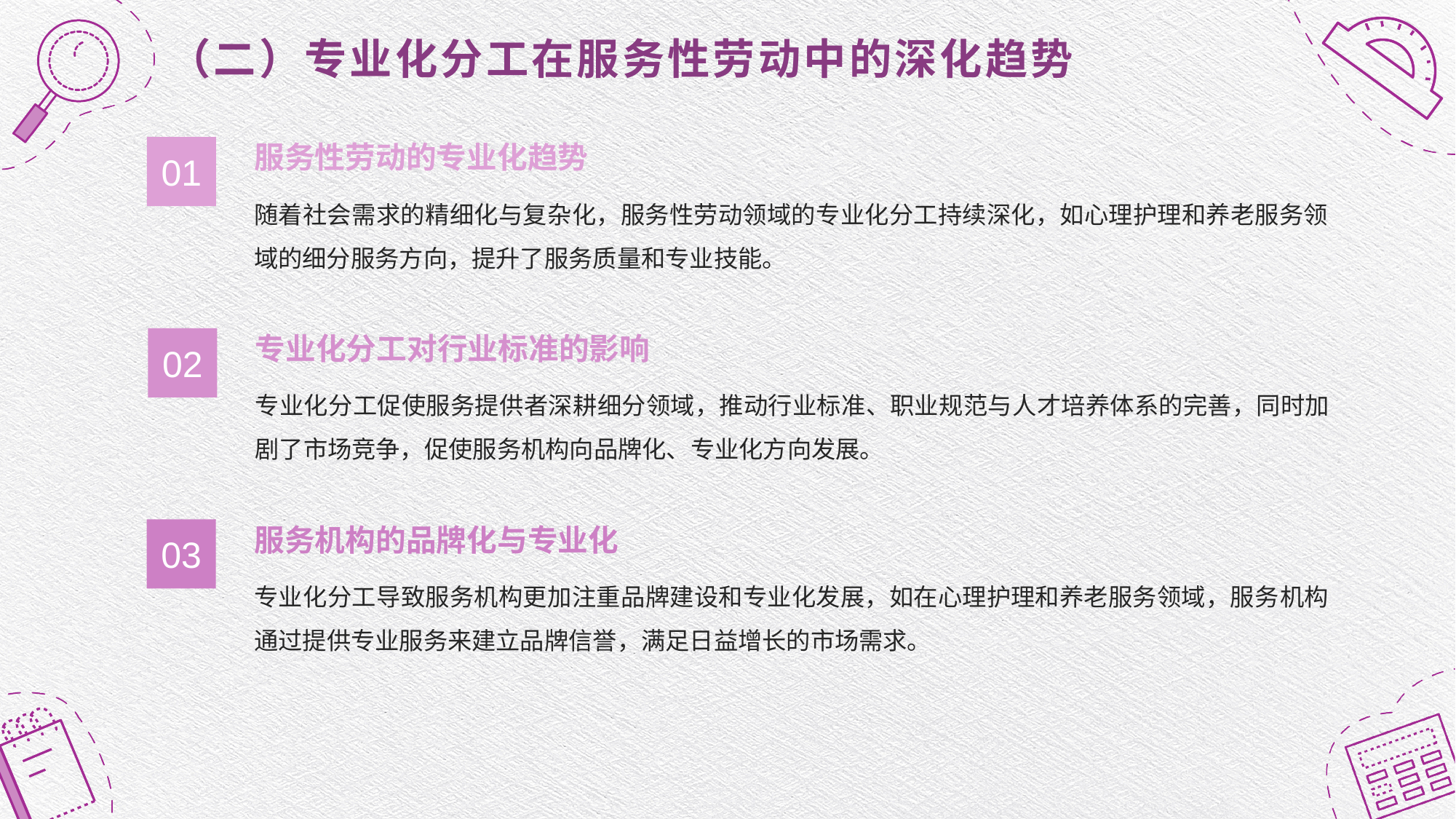

（二）专业化分工在服务性劳动中的深化趋势
服务性劳动的专业化趋势
01
随着社会需求的精细化与复杂化，服务性劳动领域的专业化分工持续深化，如心理护理和养老服务领域的细分服务方向，提升了服务质量和专业技能。
专业化分工对行业标准的影响
02
专业化分工促使服务提供者深耕细分领域，推动行业标准、职业规范与人才培养体系的完善，同时加剧了市场竞争，促使服务机构向品牌化、专业化方向发展。
服务机构的品牌化与专业化
03
专业化分工导致服务机构更加注重品牌建设和专业化发展，如在心理护理和养老服务领域，服务机构通过提供专业服务来建立品牌信誉，满足日益增长的市场需求。